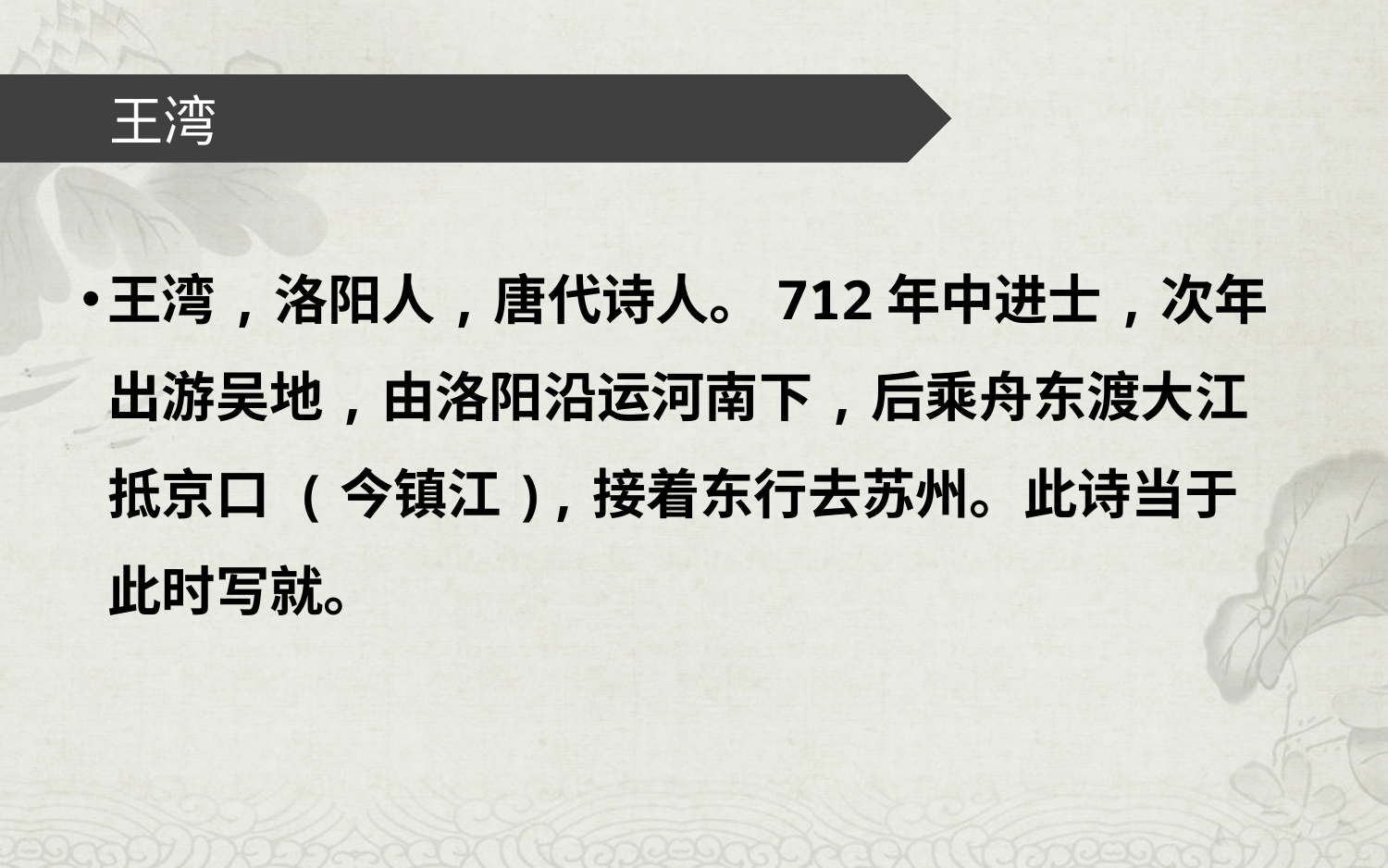

# 王湾
王湾,洛阳人,唐代诗人。712年中进士,次年出游吴地,由洛阳沿运河南下,后乘舟东渡大江抵京口 (今镇江),接着东行去苏州。此诗当于此时写就。